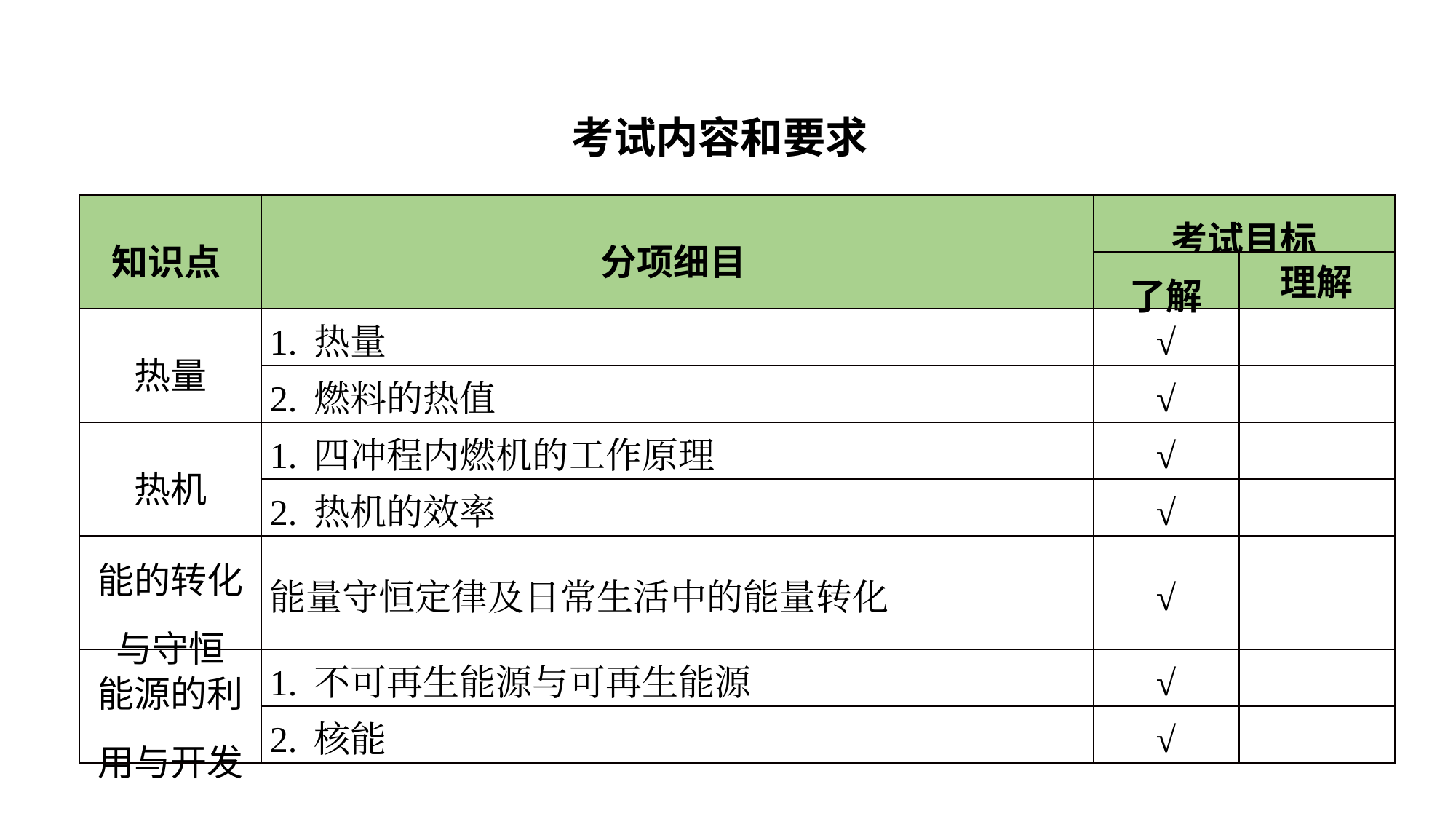

考试内容和要求
| 知识点 | 分项细目 | 考试目标 |  |
| --- | --- | --- | --- |
|  |  | 了解 | 理解 |
| 热量 | 1. 热量 | √ |  |
|  | 2. 燃料的热值 | √ |  |
| 热机 | 1. 四冲程内燃机的工作原理 | √ |  |
|  | 2. 热机的效率 | √ |  |
| 能的转化与守恒 | 能量守恒定律及日常生活中的能量转化 | √ |  |
| 能源的利用与开发 | 1. 不可再生能源与可再生能源 | √ |  |
|  | 2. 核能 | √ |  |